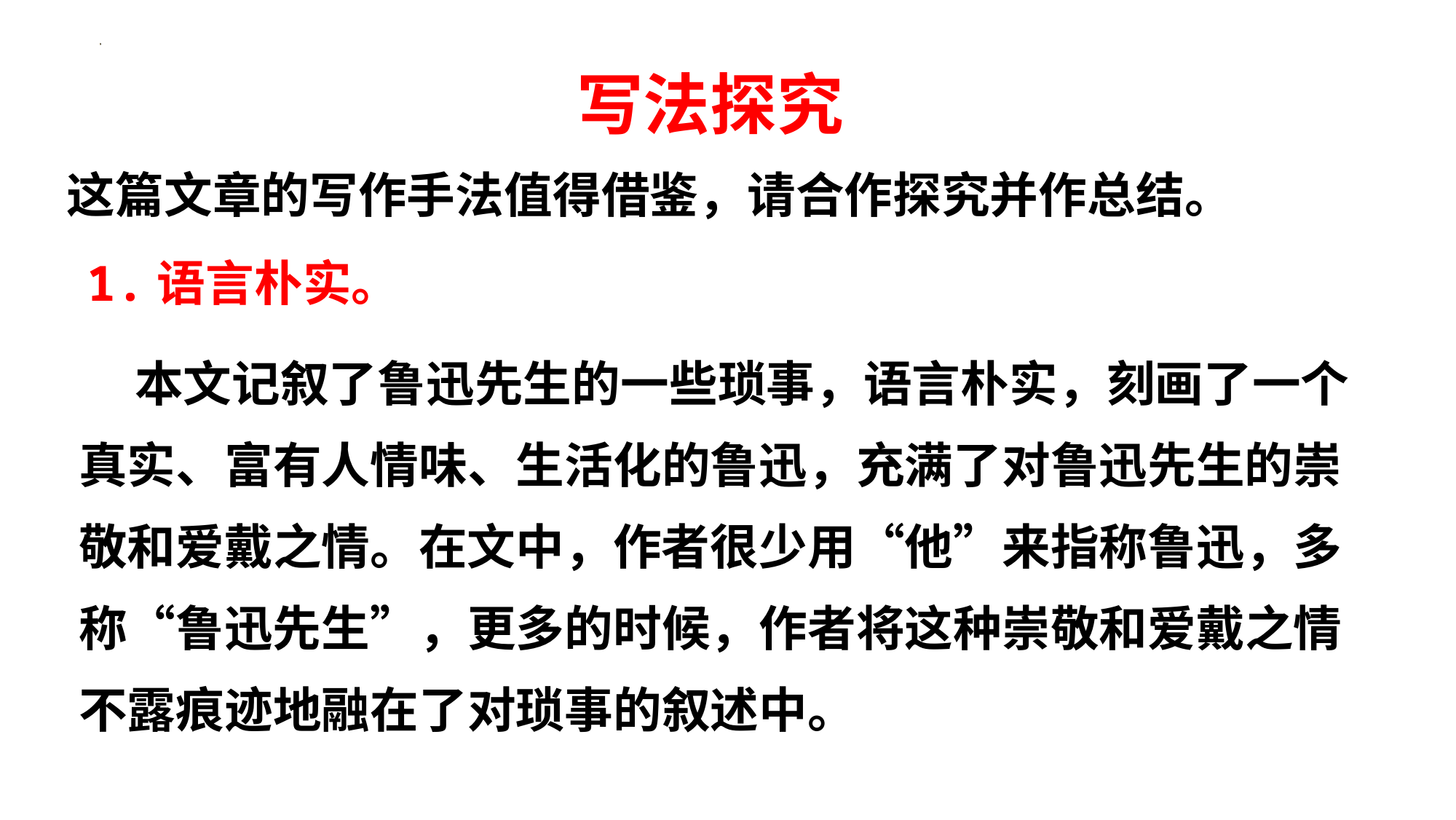

写法探究
 这篇文章的写作手法值得借鉴，请合作探究并作总结。
1.语言朴实。
    本文记叙了鲁迅先生的一些琐事，语言朴实，刻画了一个真实、富有人情味、生活化的鲁迅，充满了对鲁迅先生的崇敬和爱戴之情。在文中，作者很少用“他”来指称鲁迅，多称“鲁迅先生”，更多的时候，作者将这种崇敬和爱戴之情不露痕迹地融在了对琐事的叙述中。